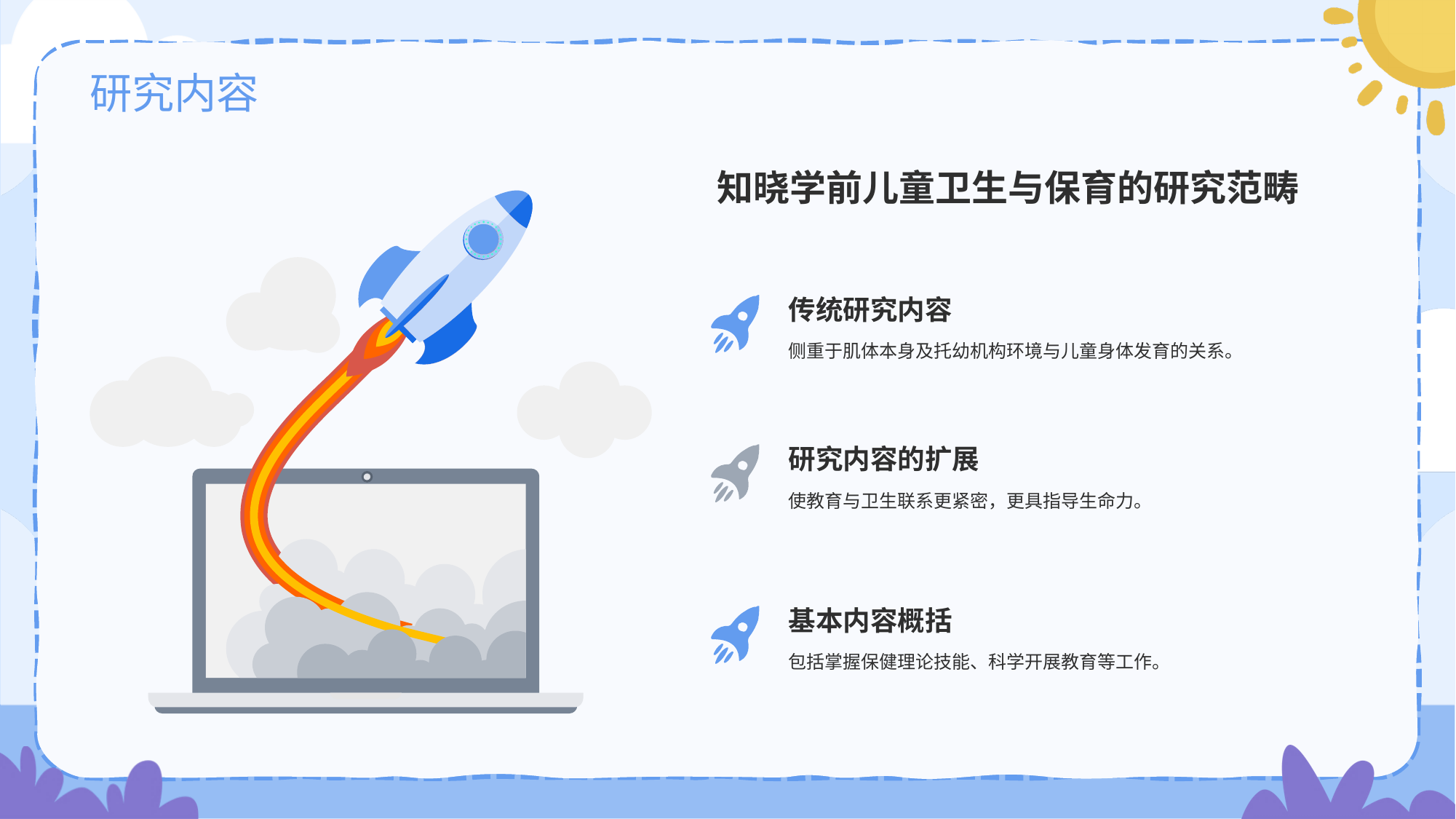

# 研究内容
知晓学前儿童卫生与保育的研究范畴

传统研究内容

侧重于肌体本身及托幼机构环境与儿童身体发育的关系。
研究内容的扩展

使教育与卫生联系更紧密，更具指导生命力。
基本内容概括

包括掌握保健理论技能、科学开展教育等工作。